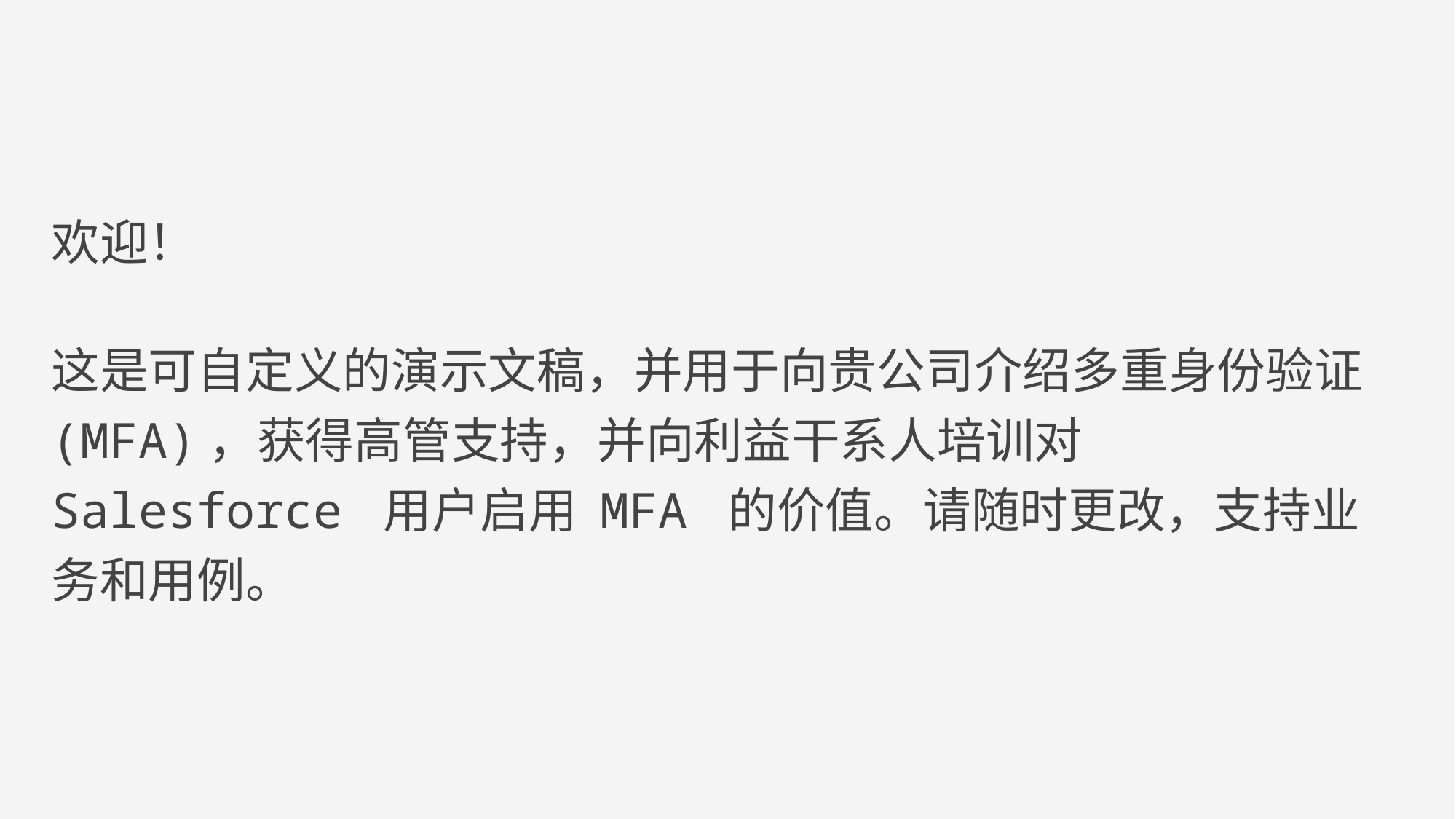

欢迎！

这是可自定义的演示文稿，并用于向贵公司介绍多重身份验证 (MFA)，获得高管支持，并向利益干系人培训对 Salesforce 用户启用 MFA 的价值。请随时更改，支持业务和用例。